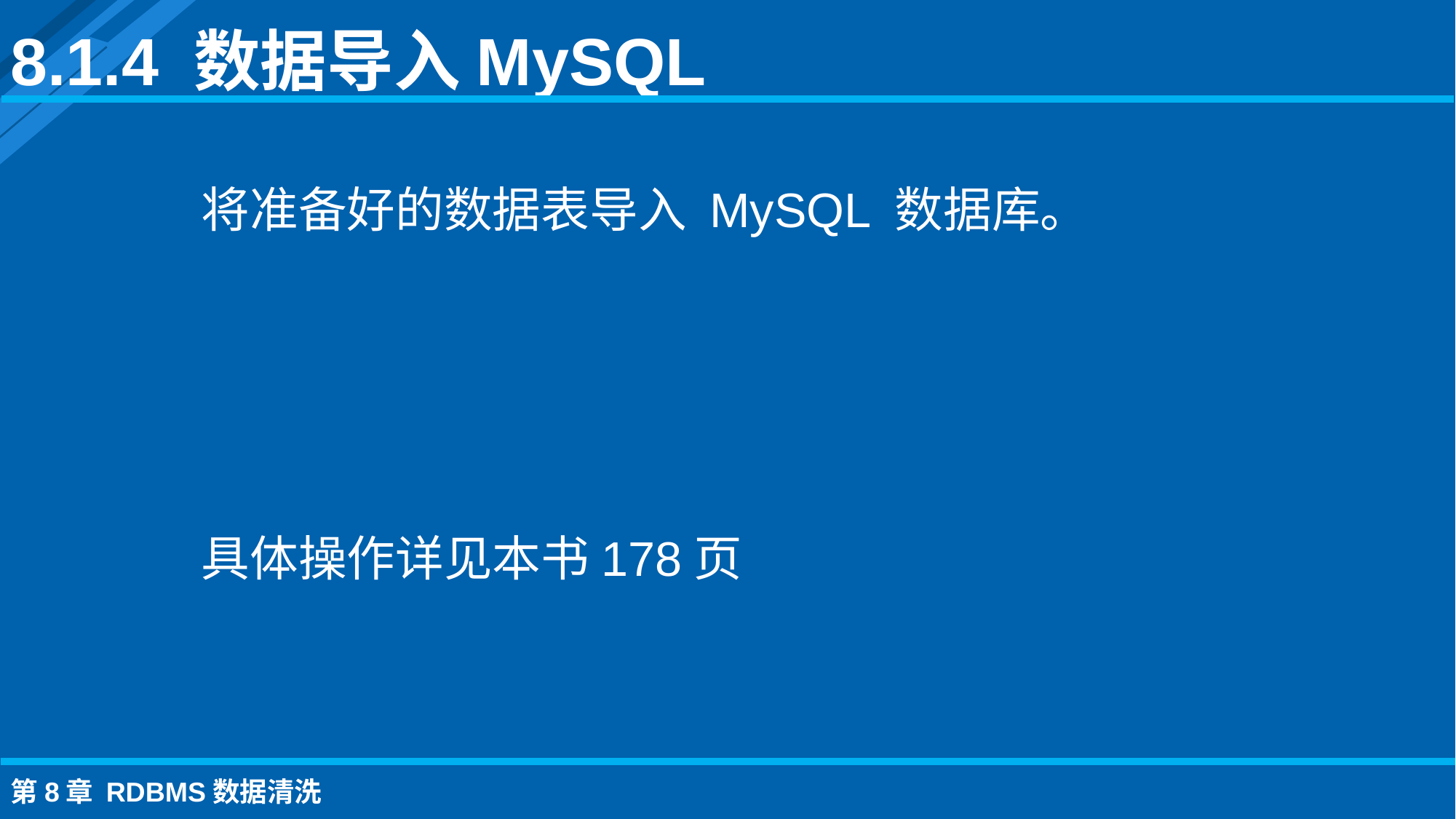

8.1.4 数据导入MySQL

将准备好的数据表导入 MySQL 数据库。

具体操作详见本书178页
第8章 RDBMS数据清洗